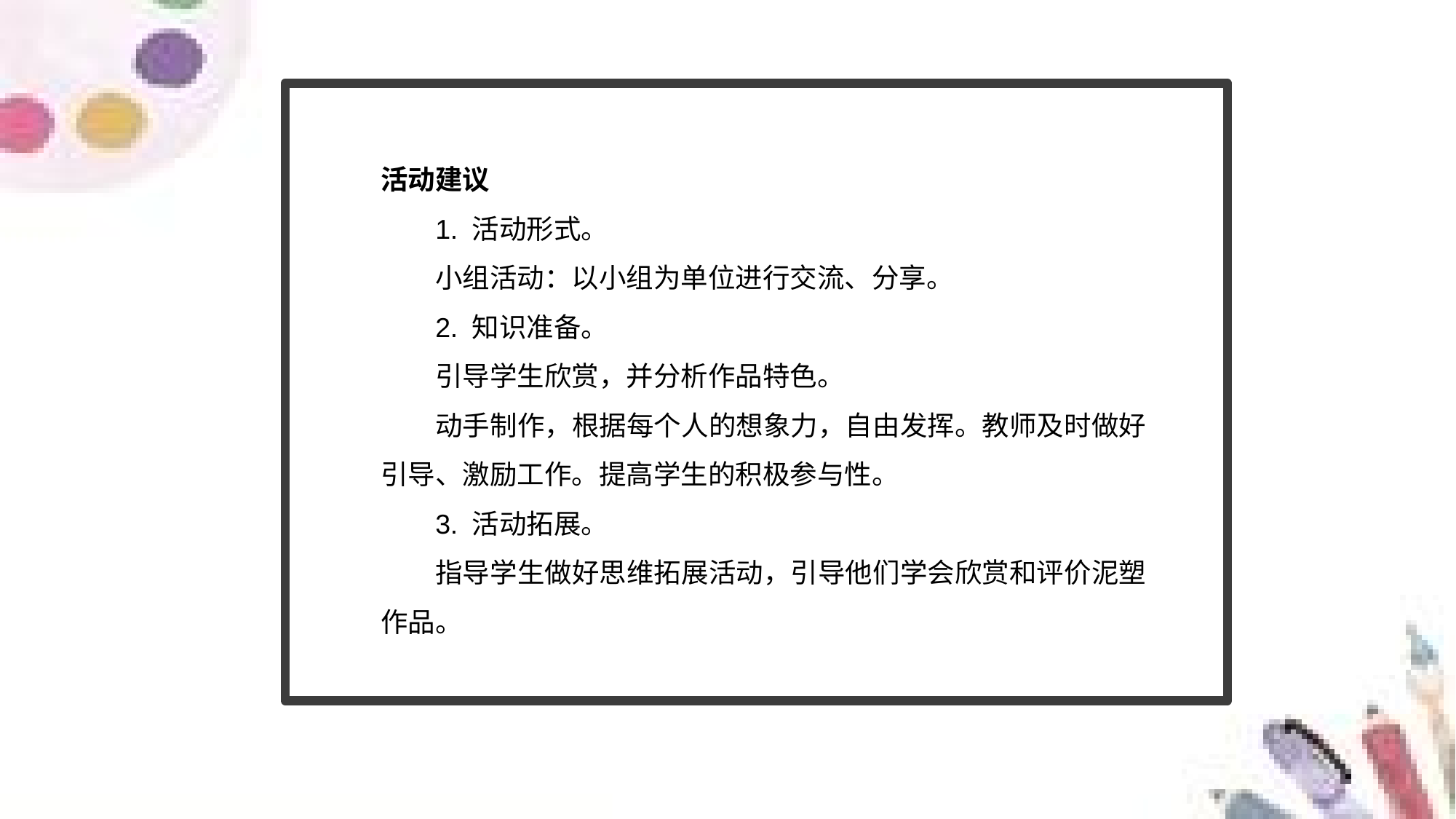

活动建议
1. 活动形式。
小组活动：以小组为单位进行交流、分享。
2. 知识准备。
引导学生欣赏，并分析作品特色。
动手制作，根据每个人的想象力，自由发挥。教师及时做好引导、激励工作。提高学生的积极参与性。
3. 活动拓展。
指导学生做好思维拓展活动，引导他们学会欣赏和评价泥塑作品。
19